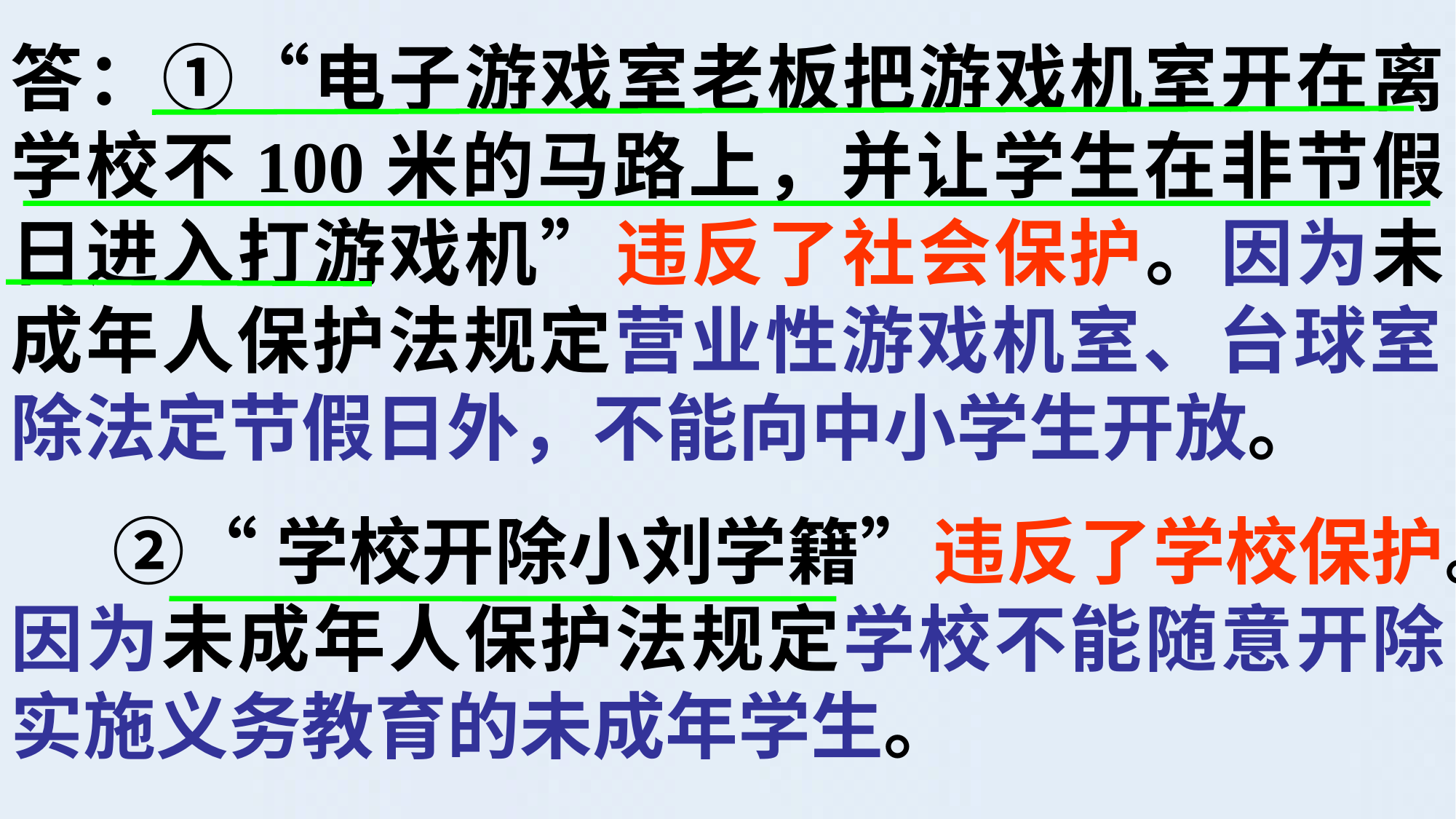

答：①“电子游戏室老板把游戏机室开在离学校不100米的马路上，并让学生在非节假日进入打游戏机”违反了社会保护。因为未成年人保护法规定营业性游戏机室、台球室，除法定节假日外，不能向中小学生开放。
      ②“学校开除小刘学籍”违反了学校保护。因为未成年人保护法规定学校不能随意开除实施义务教育的未成年学生。